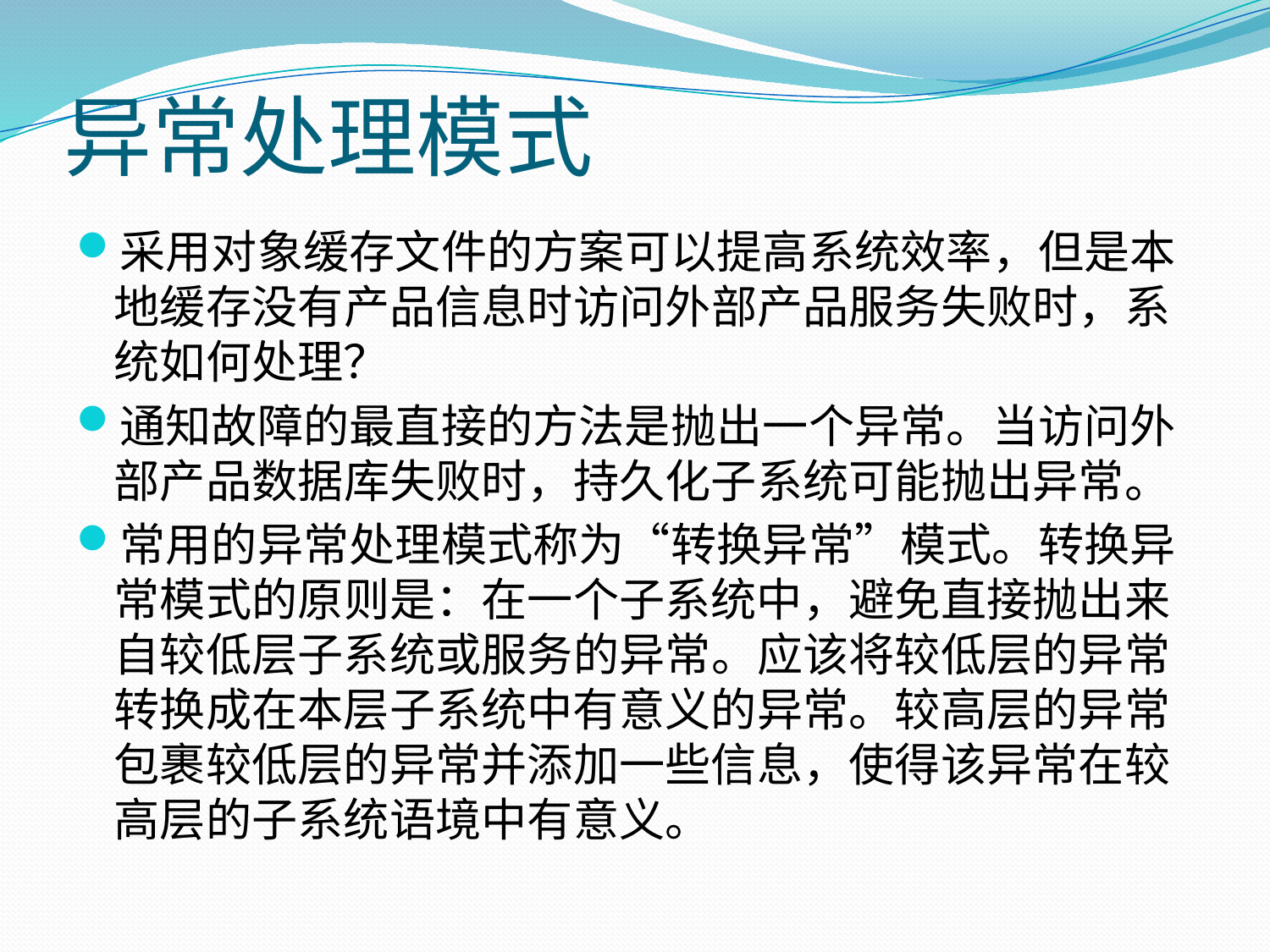

# 异常处理模式
采用对象缓存文件的方案可以提高系统效率，但是本地缓存没有产品信息时访问外部产品服务失败时，系统如何处理？
通知故障的最直接的方法是抛出一个异常。当访问外部产品数据库失败时，持久化子系统可能抛出异常。
常用的异常处理模式称为“转换异常”模式。转换异常模式的原则是：在一个子系统中，避免直接抛出来自较低层子系统或服务的异常。应该将较低层的异常转换成在本层子系统中有意义的异常。较高层的异常包裹较低层的异常并添加一些信息，使得该异常在较高层的子系统语境中有意义。